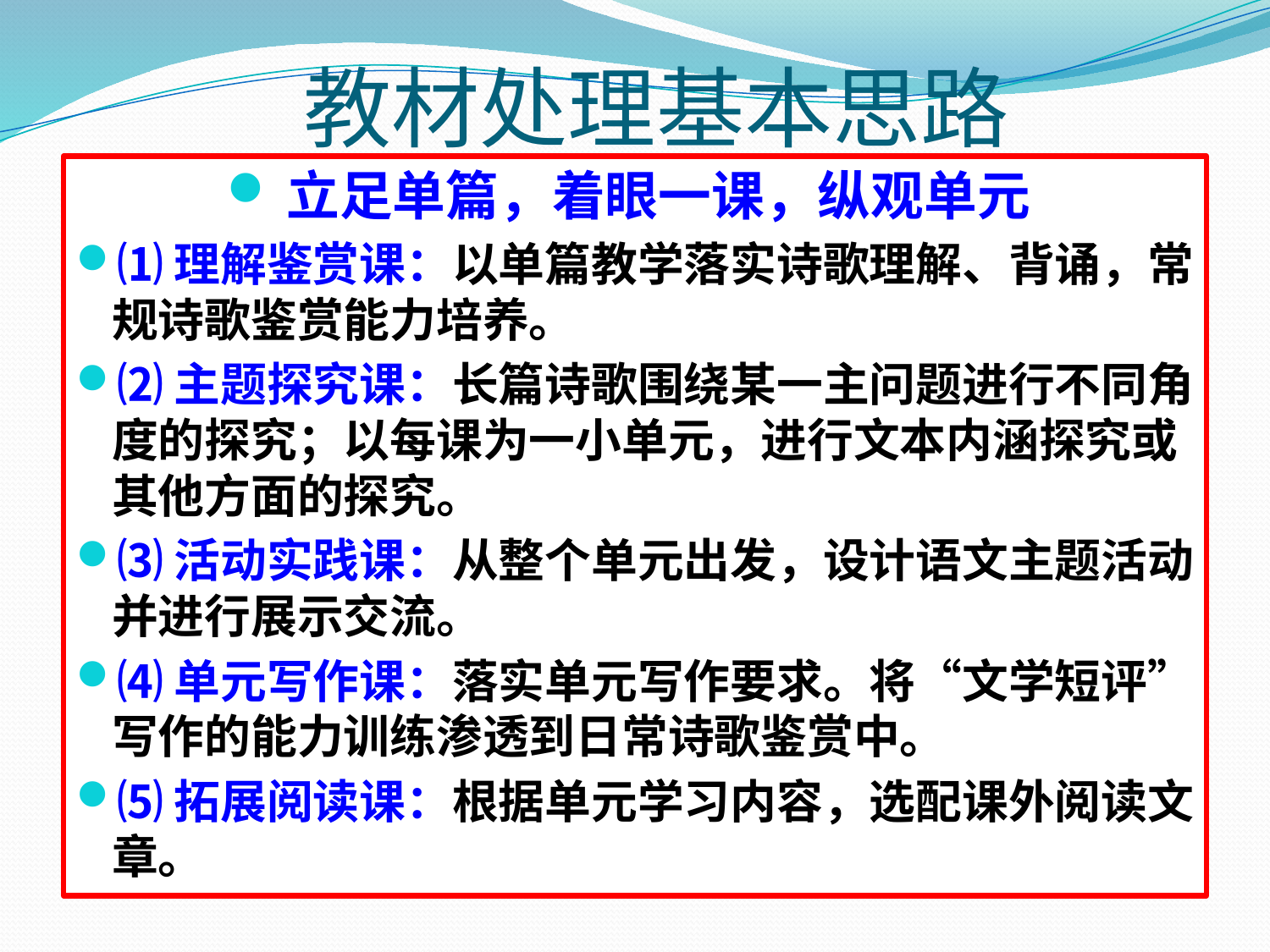

# 教材处理基本思路
立足单篇，着眼一课，纵观单元
⑴理解鉴赏课：以单篇教学落实诗歌理解、背诵，常规诗歌鉴赏能力培养。
⑵主题探究课：长篇诗歌围绕某一主问题进行不同角度的探究；以每课为一小单元，进行文本内涵探究或其他方面的探究。
⑶活动实践课：从整个单元出发，设计语文主题活动并进行展示交流。
⑷单元写作课：落实单元写作要求。将“文学短评”写作的能力训练渗透到日常诗歌鉴赏中。
⑸拓展阅读课：根据单元学习内容，选配课外阅读文章。